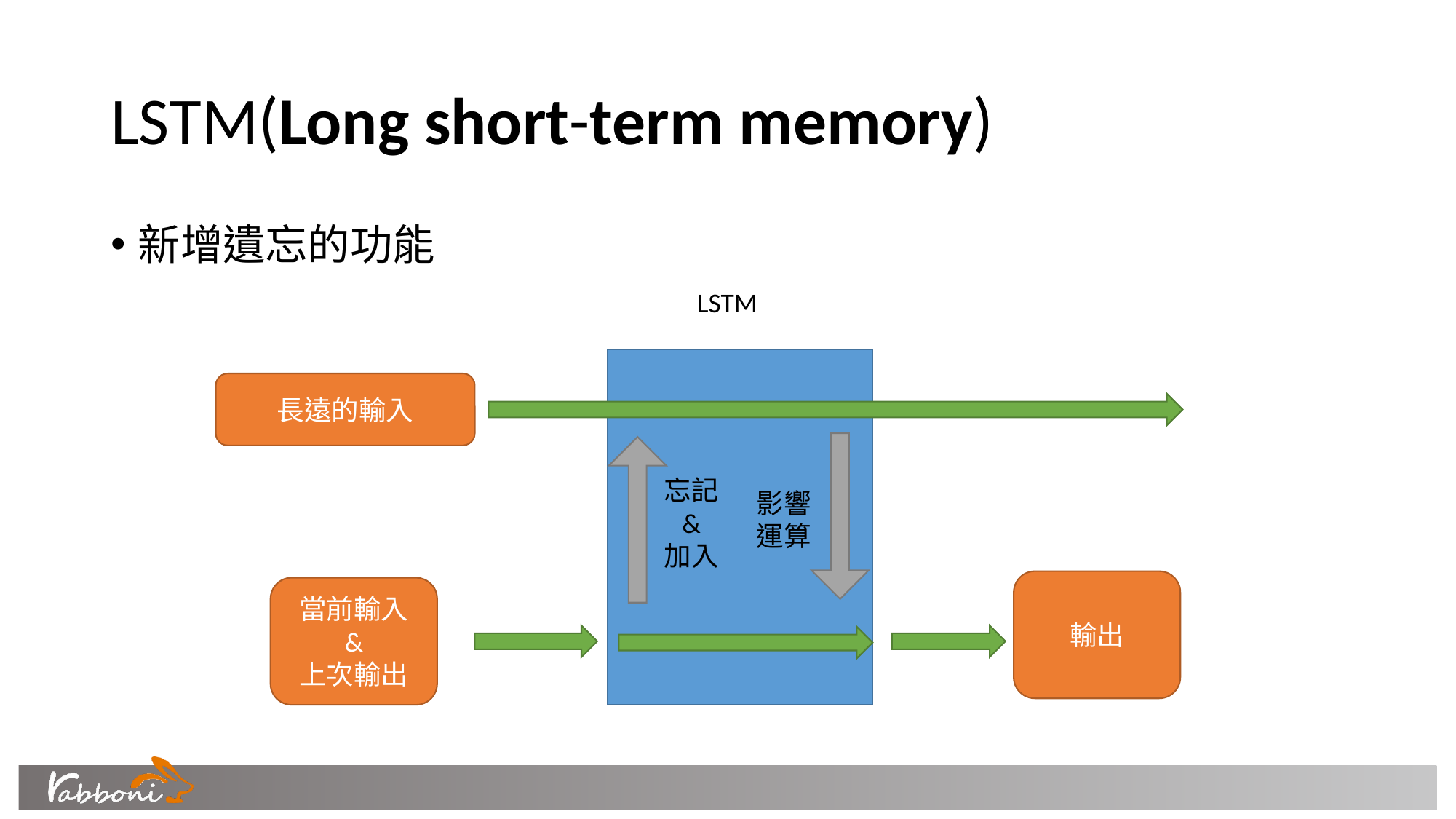

# LSTM(Long short-term memory)
新增遺忘的功能
LSTM

長遠的輸入

忘記
&
加入
影響
運算

輸出
當前輸入
&
上次輸出